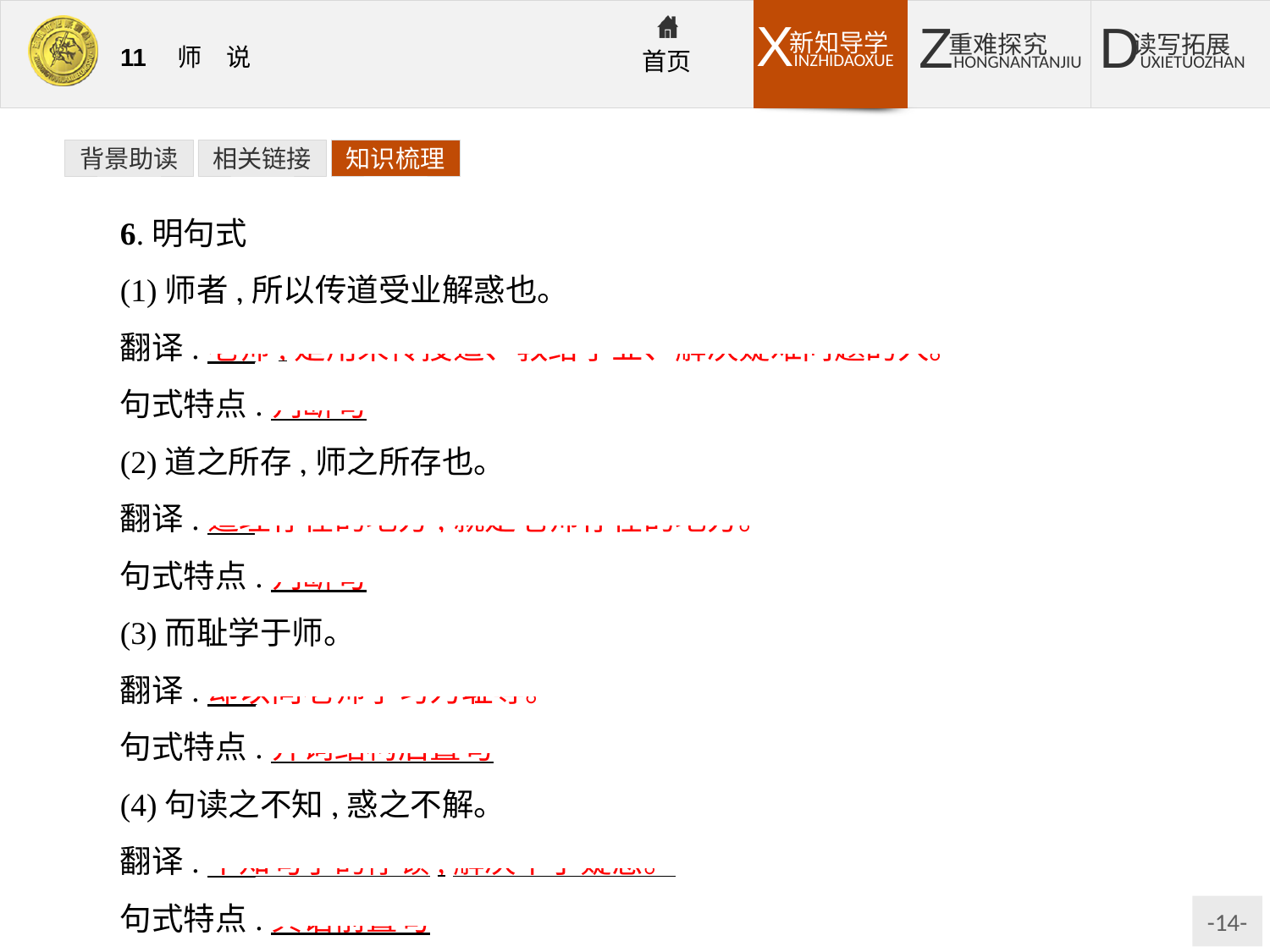

背景助读
相关链接
知识梳理
6.明句式
(1)师者,所以传道受业解惑也。
翻译:老师,是用来传授道、教给学业、解决疑难问题的人。
句式特点:判断句
(2)道之所存,师之所存也。
翻译:道理存在的地方,就是老师存在的地方。
句式特点:判断句
(3)而耻学于师。
翻译:却以向老师学习为耻辱。
句式特点:介词结构后置句
(4)句读之不知,惑之不解。
翻译:不知句子的停顿,解决不了疑惑。
句式特点:宾语前置句